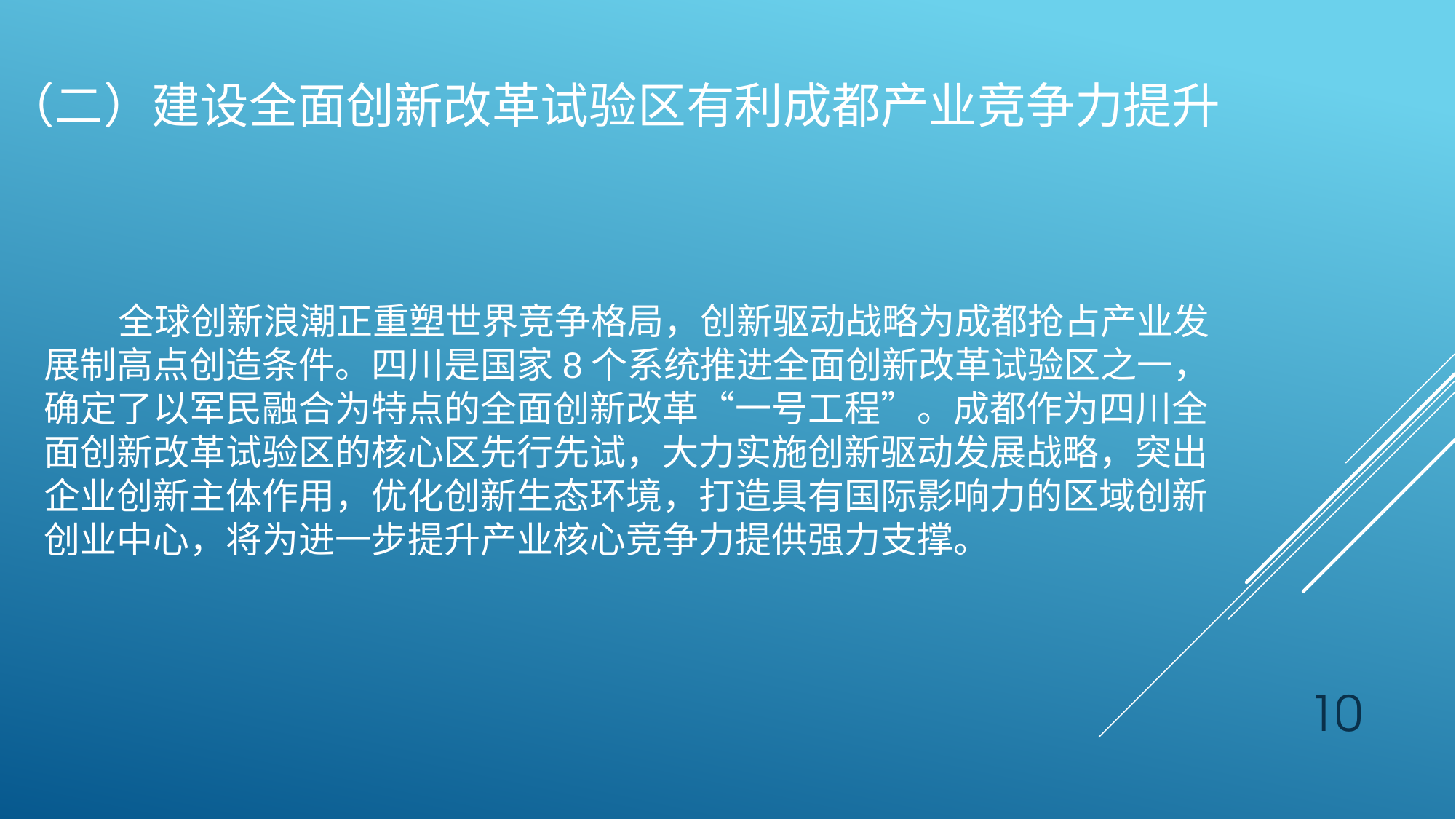

# （二）建设全面创新改革试验区有利成都产业竞争力提升
        全球创新浪潮正重塑世界竞争格局，创新驱动战略为成都抢占产业发展制高点创造条件。四川是国家8个系统推进全面创新改革试验区之一，确定了以军民融合为特点的全面创新改革“一号工程”。成都作为四川全面创新改革试验区的核心区先行先试，大力实施创新驱动发展战略，突出企业创新主体作用，优化创新生态环境，打造具有国际影响力的区域创新创业中心，将为进一步提升产业核心竞争力提供强力支撑。
10